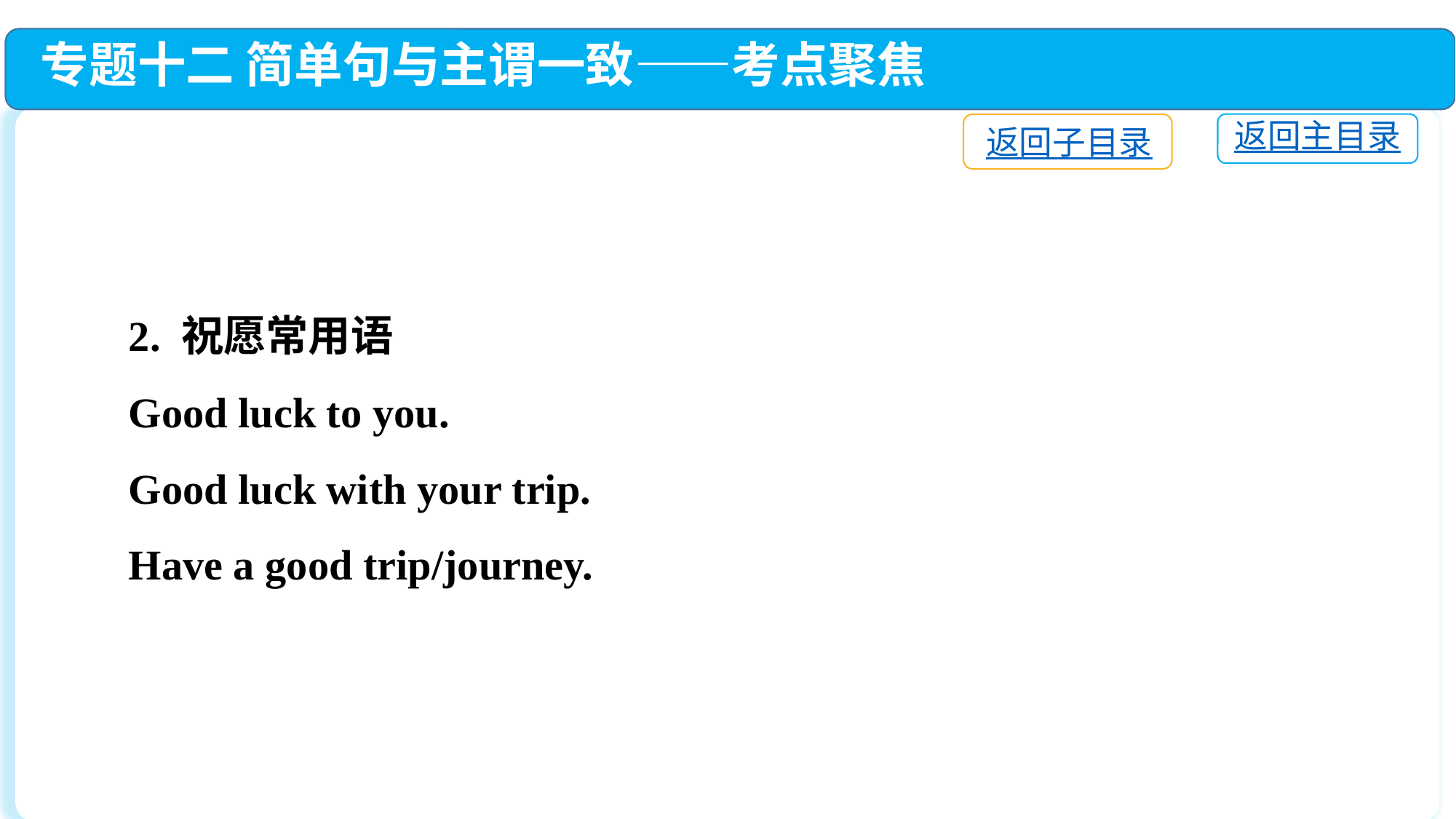

专题十二 简单句与主谓一致——考点聚焦

返回主目录

返回子目录
2. 祝愿常用语
Good luck to you.
Good luck with your trip.
Have a good trip/journey.